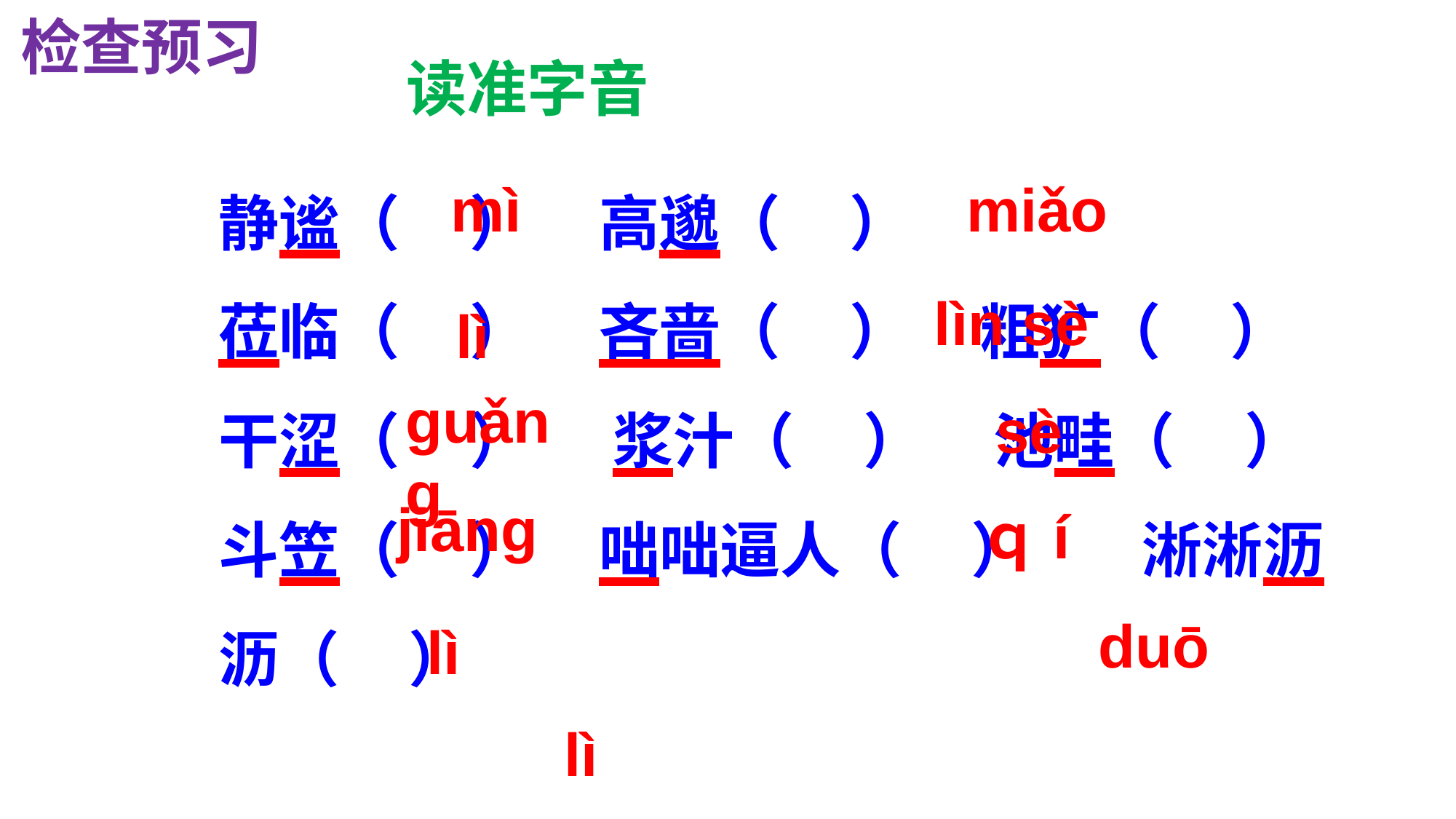

检查预习
读准字音
静谧（     ）     高邈（     ）
莅临（     ）     吝啬（     ）     粗犷（     ）     干涩（     ）      浆汁（     ）     池畦（     ）
斗笠（     ）     咄咄逼人（     ）        淅淅沥沥（     ）
mì
miǎo
lìn sè
lì
ɡuǎnɡ
sè
jiānɡ
ｑí
duō
lì
lì